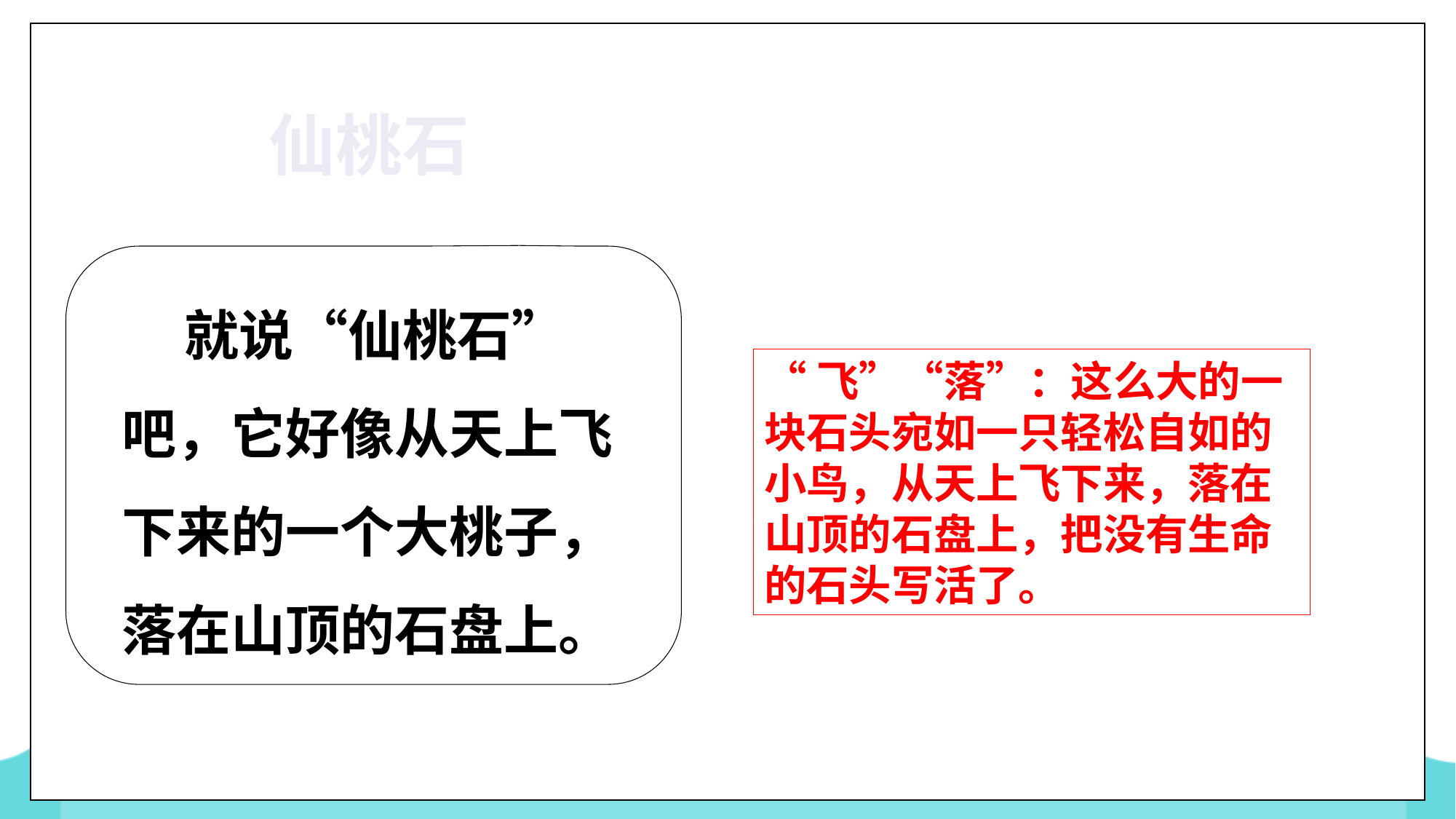

仙桃石

    就说“仙桃石”吧，它好像从天上飞下来的一个大桃子，落在山顶的石盘上。

“飞”“落”：这么大的一块石头宛如一只轻松自如的小鸟，从天上飞下来，落在山顶的石盘上，把没有生命的石头写活了。